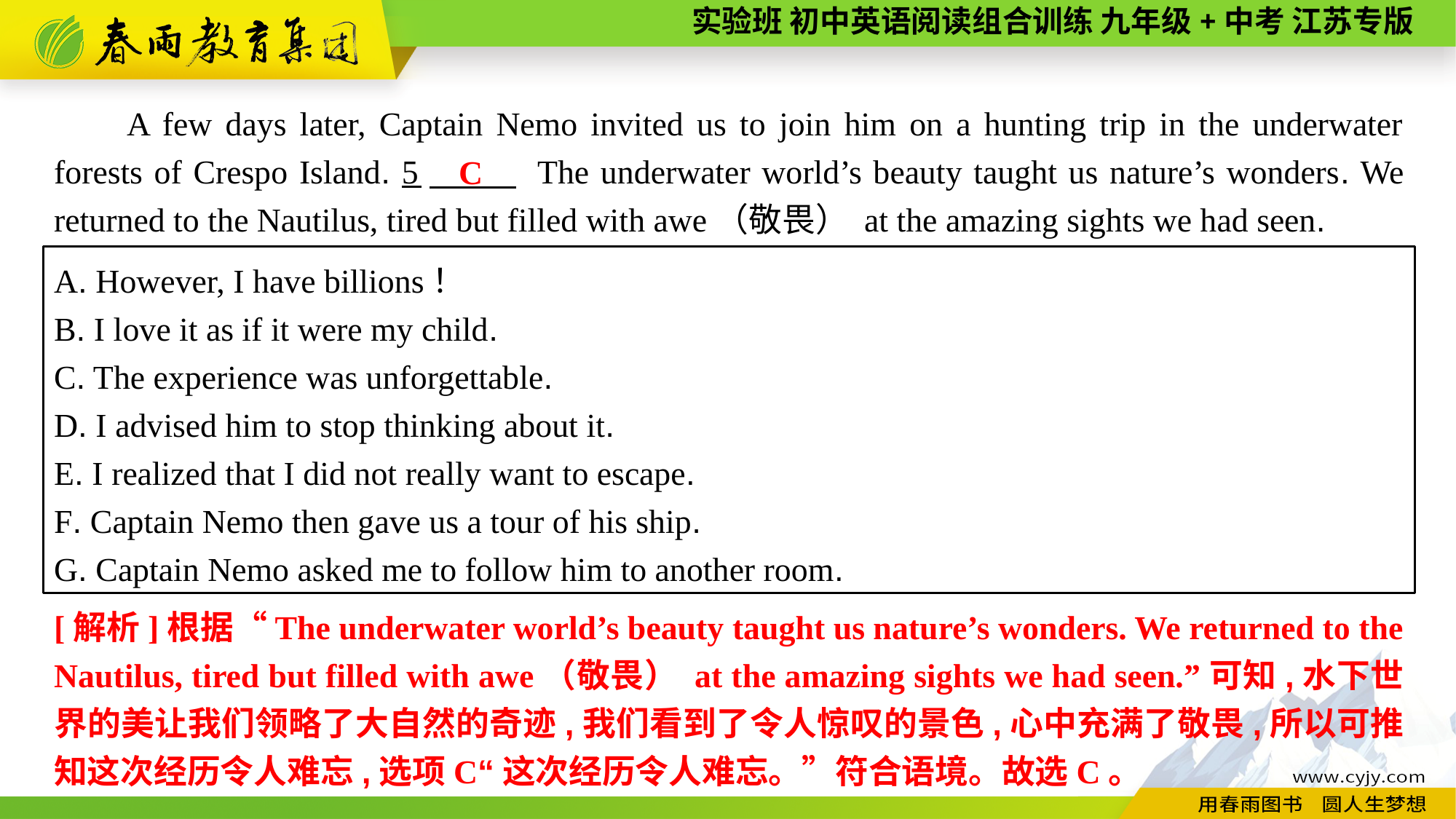

A few days later, Captain Nemo invited us to join him on a hunting trip in the underwater forests of Crespo Island. 5　      The underwater world’s beauty taught us nature’s wonders. We returned to the Nautilus, tired but filled with awe（敬畏） at the amazing sights we had seen.
C
A. However, I have billions！
B. I love it as if it were my child.
C. The experience was unforgettable.
D. I advised him to stop thinking about it.
E. I realized that I did not really want to escape.
F. Captain Nemo then gave us a tour of his ship.
G. Captain Nemo asked me to follow him to another room.
[解析]根据“The underwater world’s beauty taught us nature’s wonders. We returned to the Nautilus, tired but filled with awe（敬畏） at the amazing sights we had seen.”可知,水下世界的美让我们领略了大自然的奇迹,我们看到了令人惊叹的景色,心中充满了敬畏,所以可推知这次经历令人难忘,选项C“这次经历令人难忘。”符合语境。故选C。